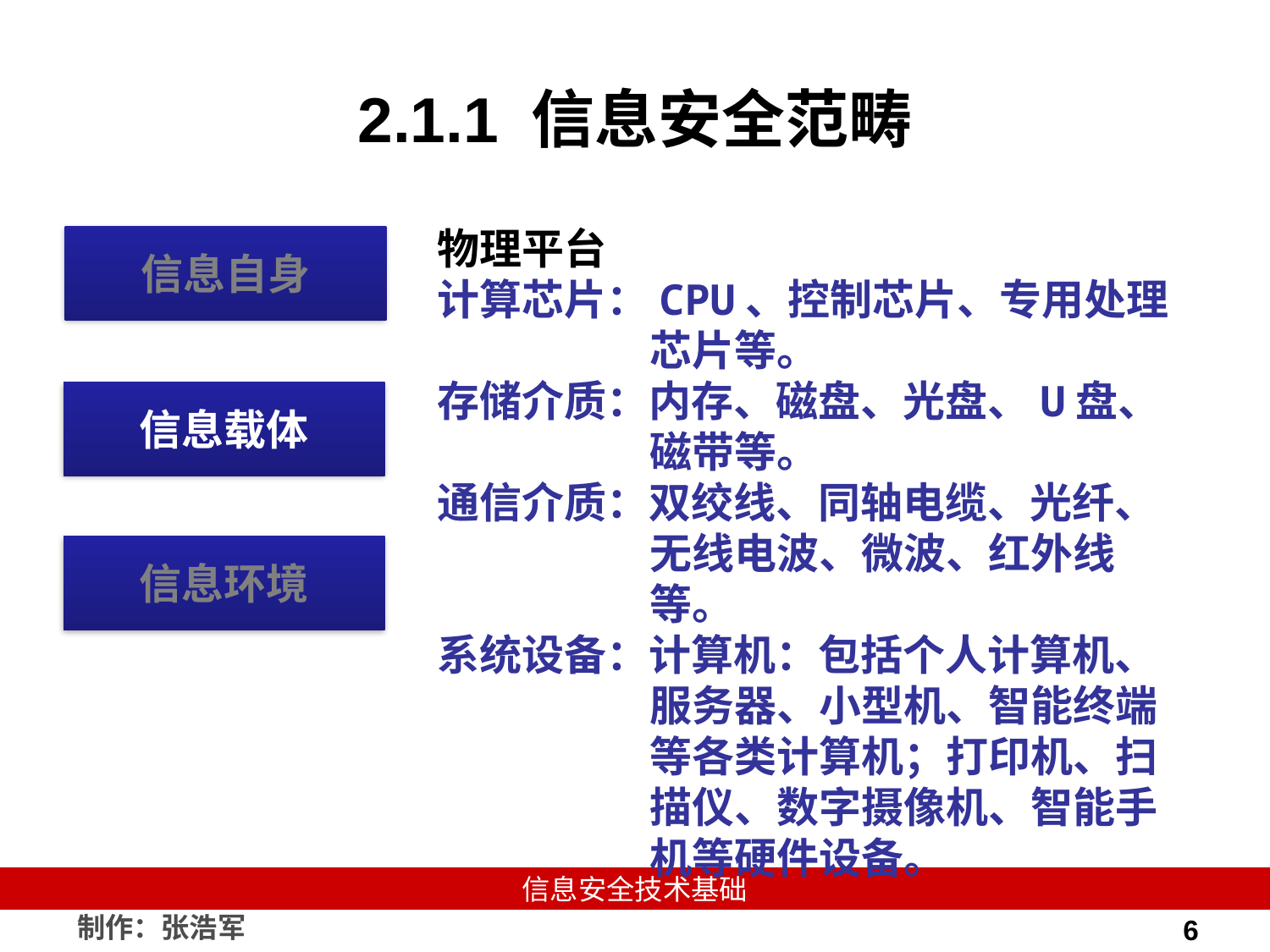

# 2.1.1 信息安全范畴
物理平台
计算芯片：CPU、控制芯片、专用处理芯片等。
存储介质：内存、磁盘、光盘、U盘、磁带等。
通信介质：双绞线、同轴电缆、光纤、无线电波、微波、红外线等。
系统设备：计算机：包括个人计算机、服务器、小型机、智能终端等各类计算机；打印机、扫描仪、数字摄像机、智能手机等硬件设备。
信息自身
信息载体
信息环境
6